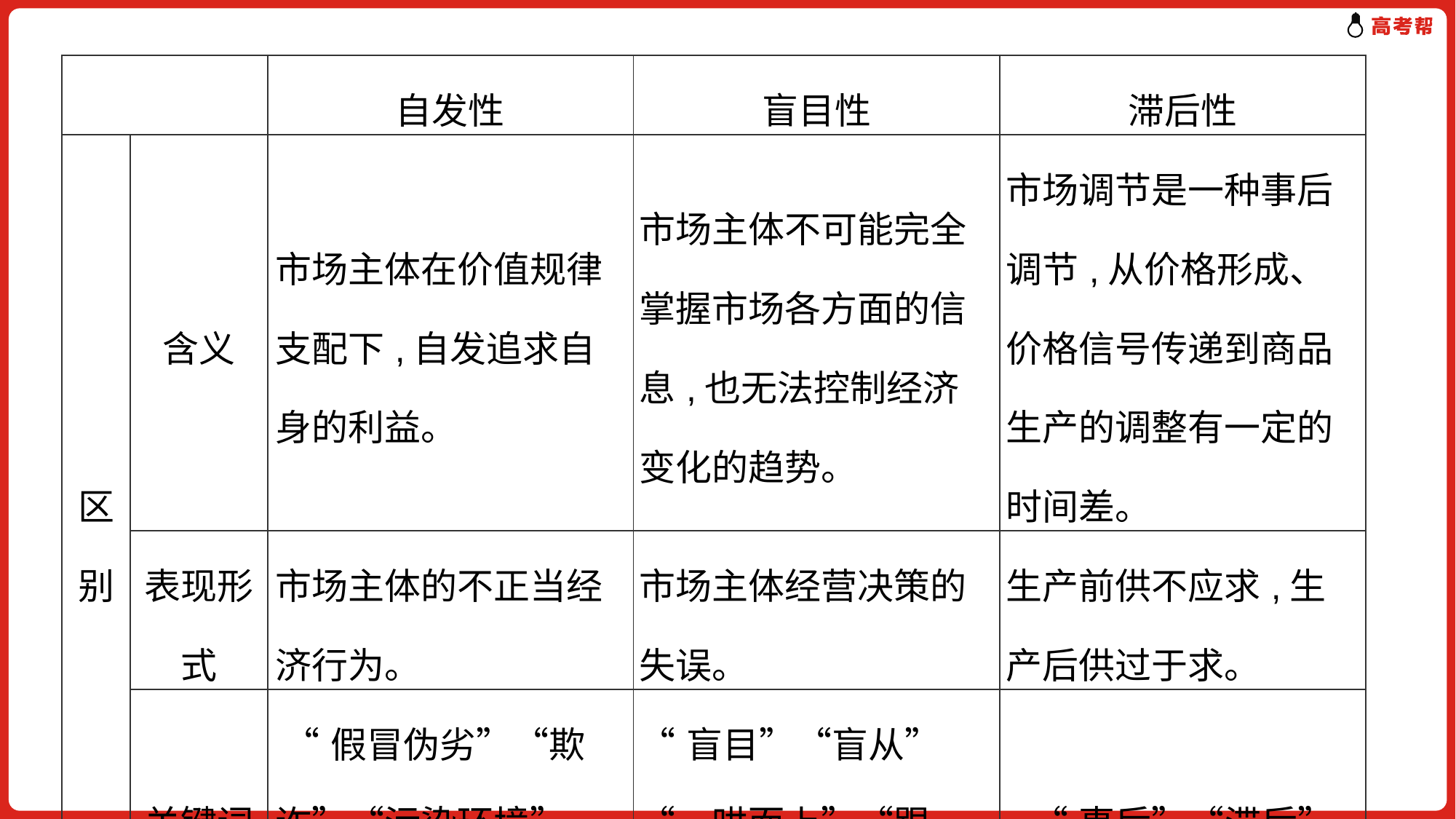

|  |  | 自发性 | 盲目性 | 滞后性 |
| --- | --- | --- | --- | --- |
| 区别 | 含义 | 市场主体在价值规律支配下,自发追求自身的利益。 | 市场主体不可能完全掌握市场各方面的信息,也无法控制经济变化的趋势。 | 市场调节是一种事后调节,从价格形成、价格信号传递到商品生产的调整有一定的时间差。 |
|  | 表现形式 | 市场主体的不正当经济行为。 | 市场主体经营决策的失误。 | 生产前供不应求,生产后供过于求。 |
|  | 关键词 | “假冒伪劣”“欺诈”“污染环境”“垄断” | “盲目”“盲从”“一哄而上”“跟风” | “事后”“滞后” |